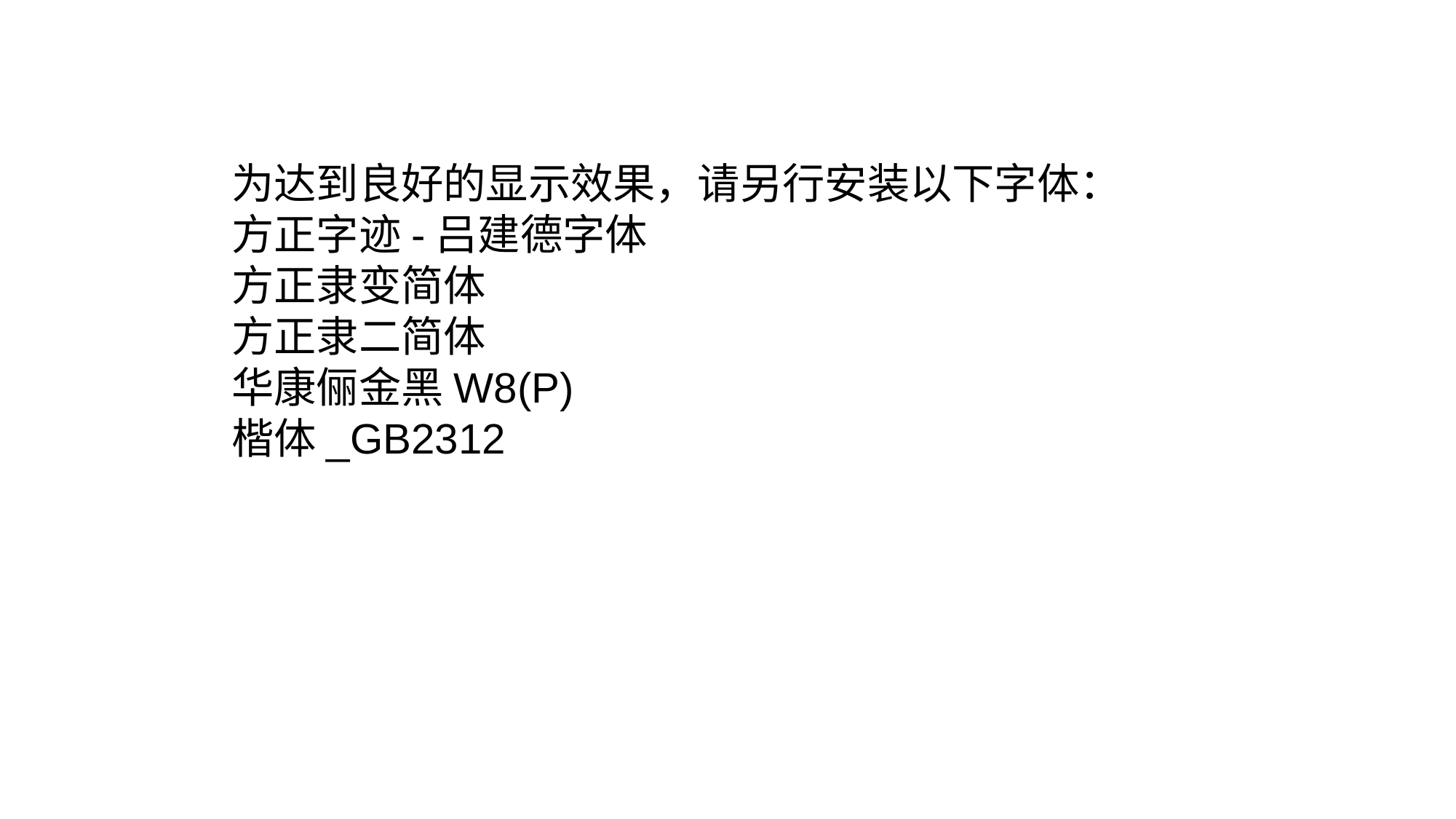

为达到良好的显示效果，请另行安装以下字体：
方正字迹-吕建德字体
方正隶变简体
方正隶二简体
华康俪金黑W8(P)
楷体_GB2312